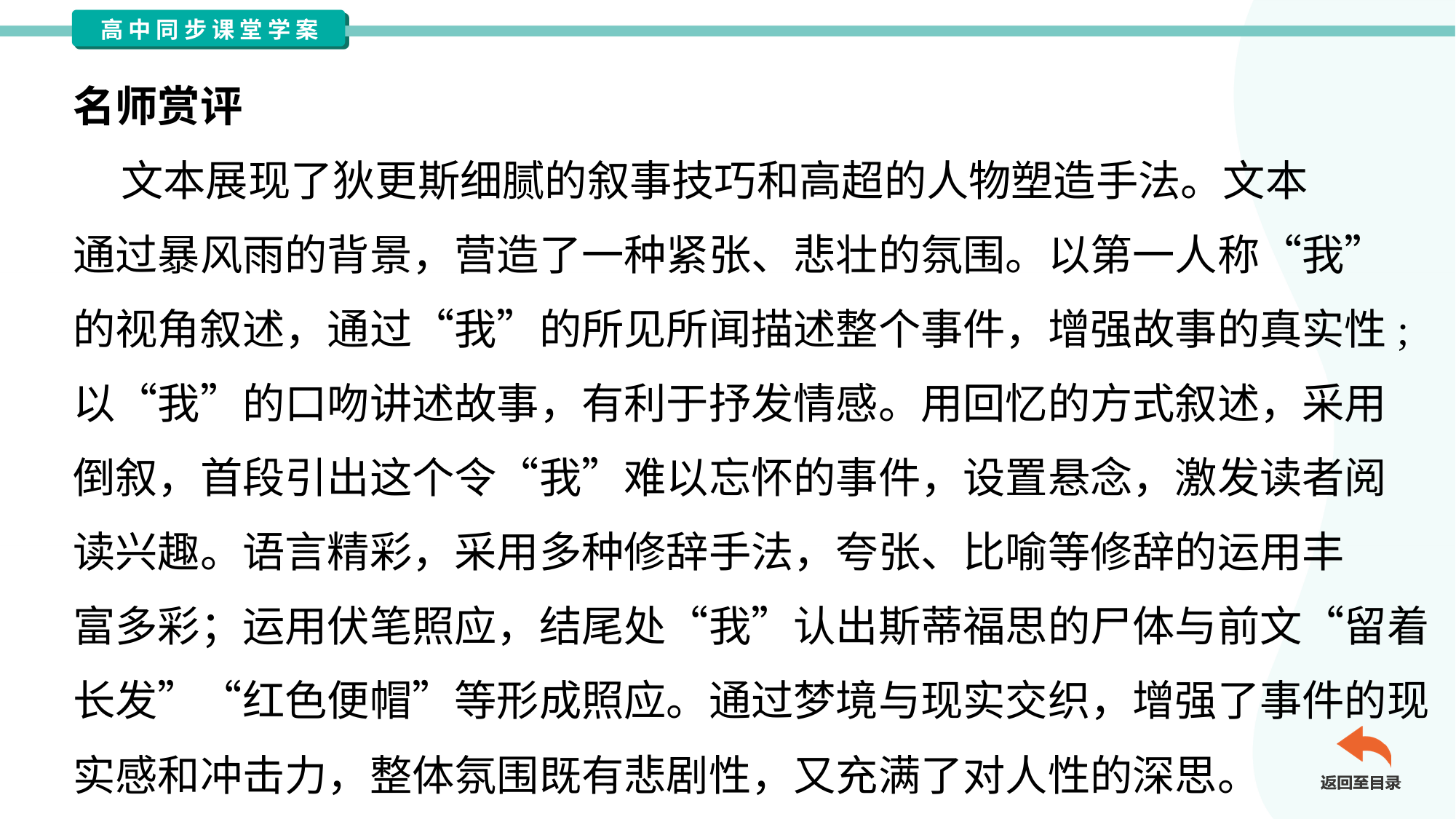

名师赏评
    文本展现了狄更斯细腻的叙事技巧和高超的人物塑造手法。文本
通过暴风雨的背景，营造了一种紧张、悲壮的氛围。以第一人称“我”
的视角叙述，通过“我”的所见所闻描述整个事件，增强故事的真实性;
以“我”的口吻讲述故事，有利于抒发情感。用回忆的方式叙述，采用
倒叙，首段引出这个令“我”难以忘怀的事件，设置悬念，激发读者阅
读兴趣。语言精彩，采用多种修辞手法，夸张、比喻等修辞的运用丰
富多彩；运用伏笔照应，结尾处“我”认出斯蒂福思的尸体与前文“留着
长发”“红色便帽”等形成照应。通过梦境与现实交织，增强了事件的现
实感和冲击力，整体氛围既有悲剧性，又充满了对人性的深思。